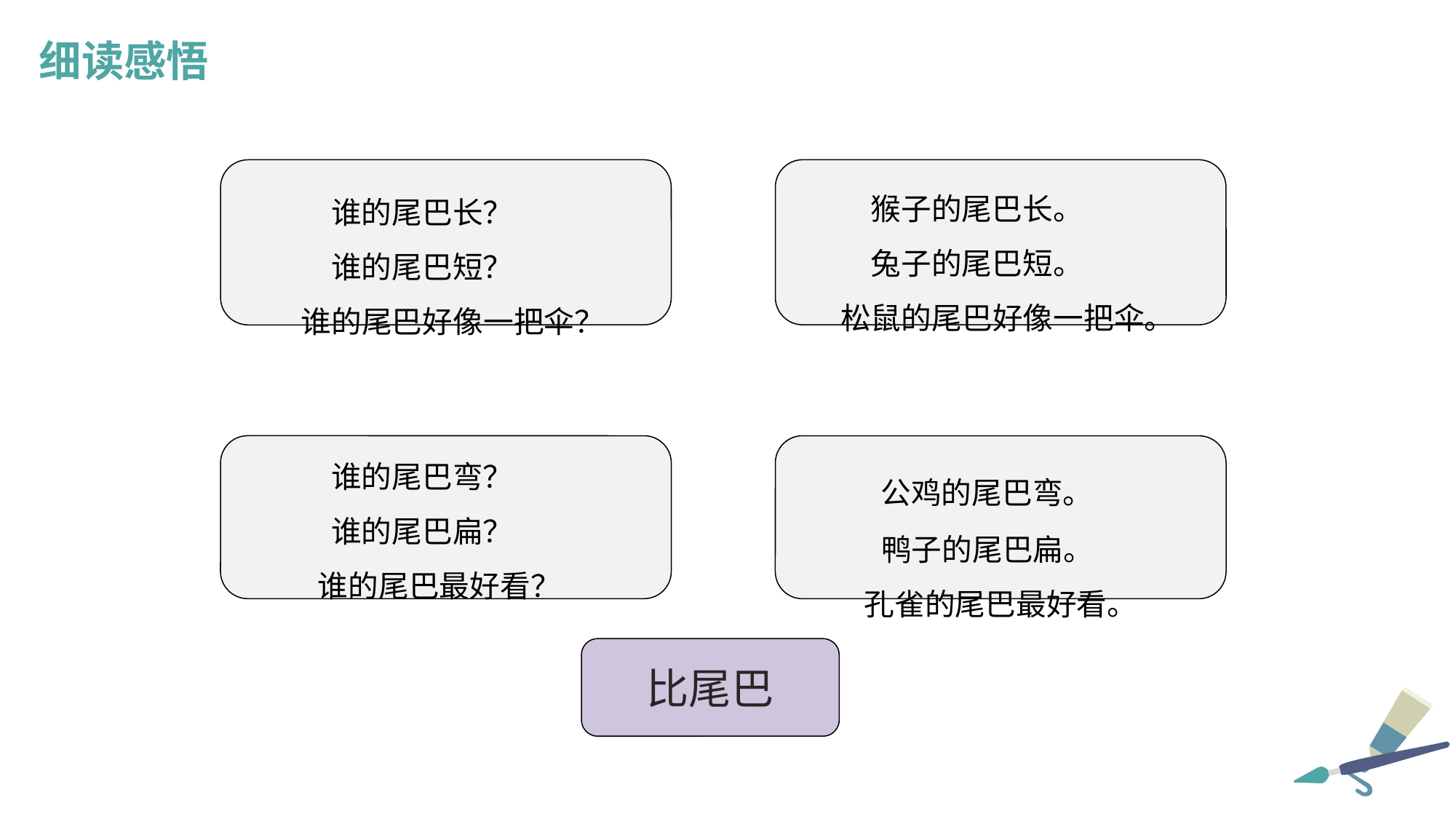

细读感悟

猴子的尾巴长。
兔子的尾巴短。
 松鼠的尾巴好像一把伞。

谁的尾巴长？
谁的尾巴短？
 谁的尾巴好像一把伞？

谁的尾巴弯？
谁的尾巴扁？
 谁的尾巴最好看？

 公鸡的尾巴弯。
  鸭子的尾巴扁。
   孔雀的尾巴最好看。

比尾巴